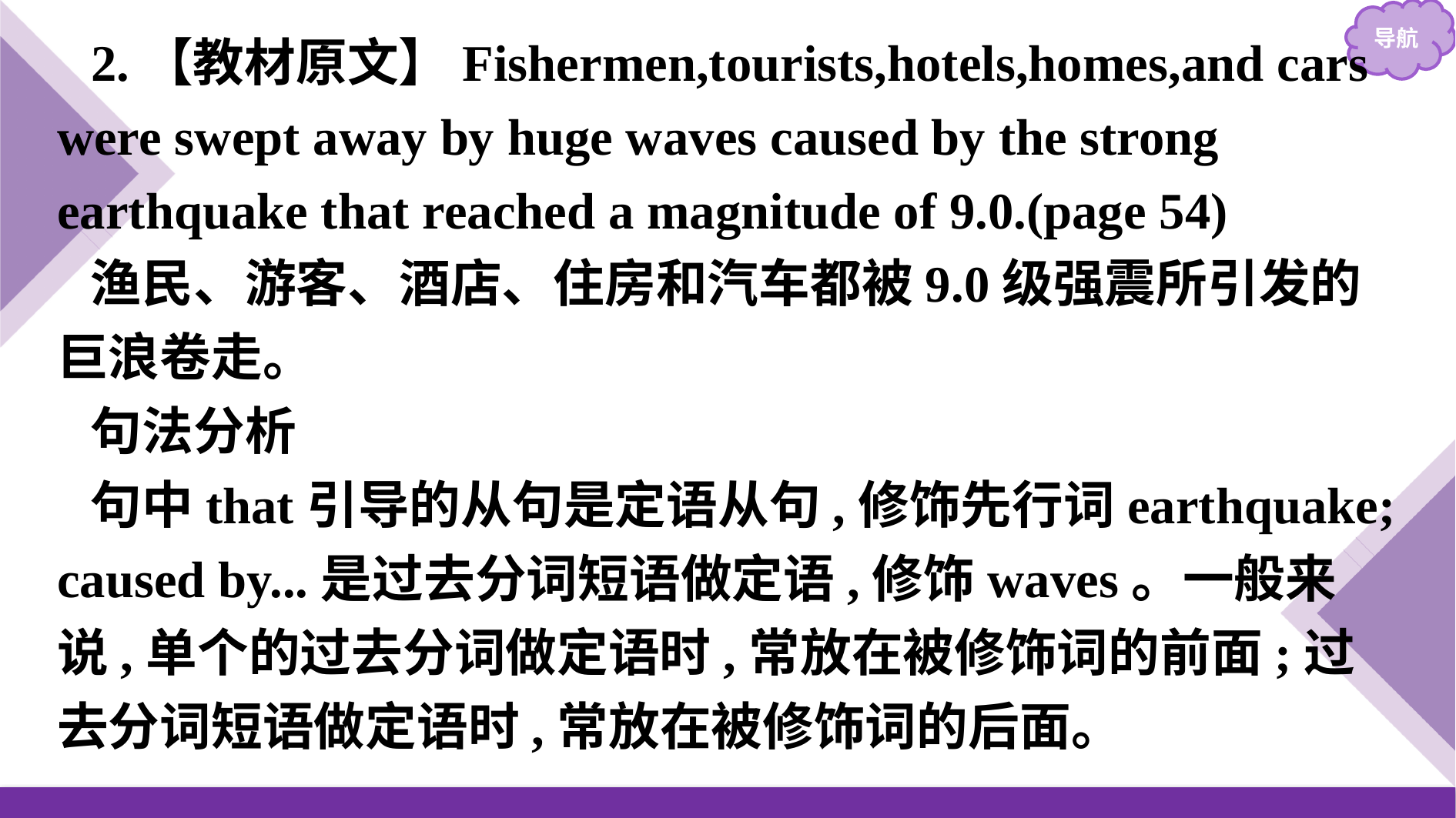

2.【教材原文】Fishermen,tourists,hotels,homes,and cars were swept away by huge waves caused by the strong earthquake that reached a magnitude of 9.0.(page 54)
渔民、游客、酒店、住房和汽车都被9.0级强震所引发的巨浪卷走。
句法分析
句中that引导的从句是定语从句,修饰先行词earthquake; caused by...是过去分词短语做定语,修饰waves。一般来说,单个的过去分词做定语时,常放在被修饰词的前面;过去分词短语做定语时,常放在被修饰词的后面。